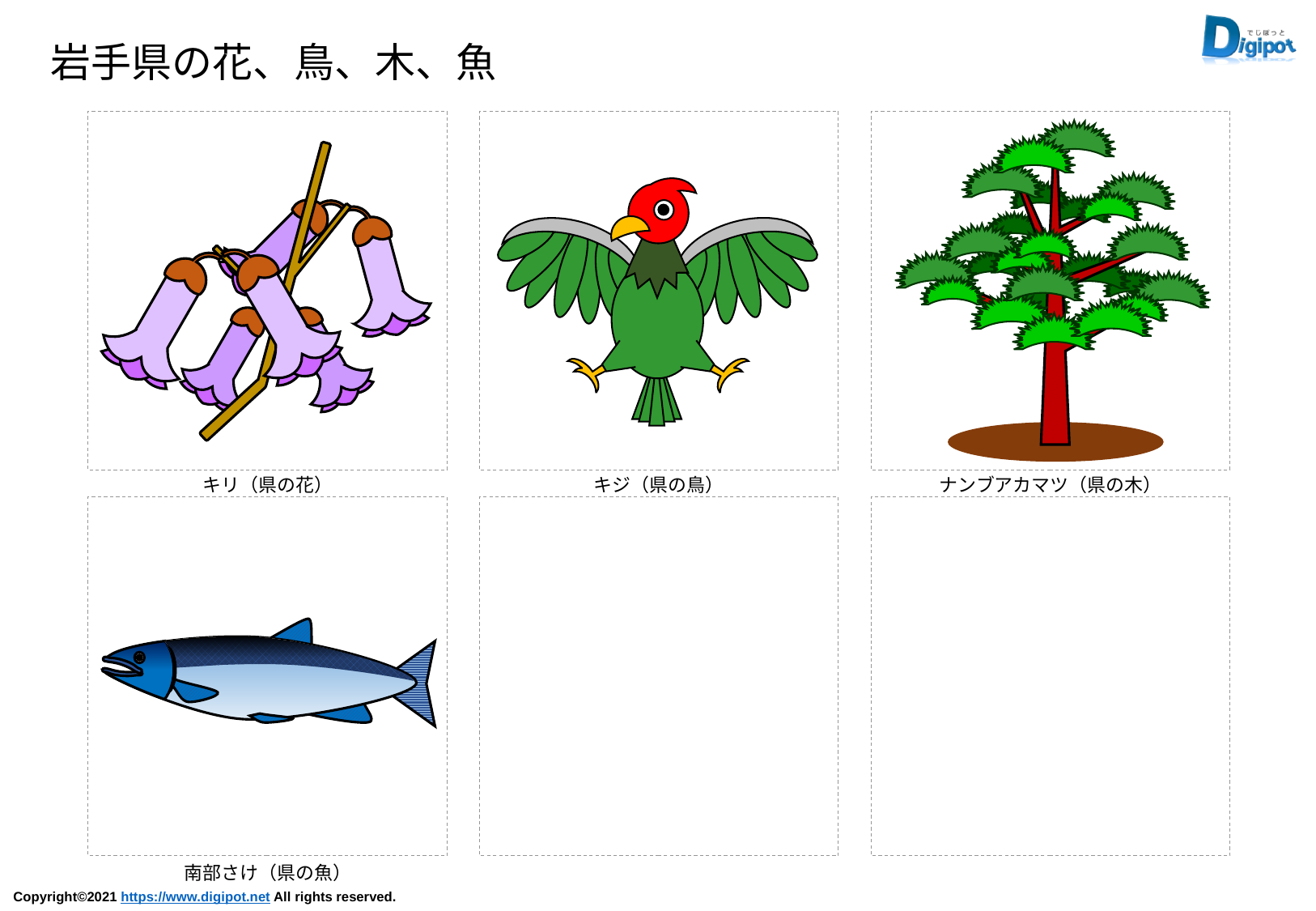

岩手県の花、鳥、木、魚

キリ（県の花）
キジ（県の鳥）
ナンブアカマツ（県の木）

南部さけ（県の魚）